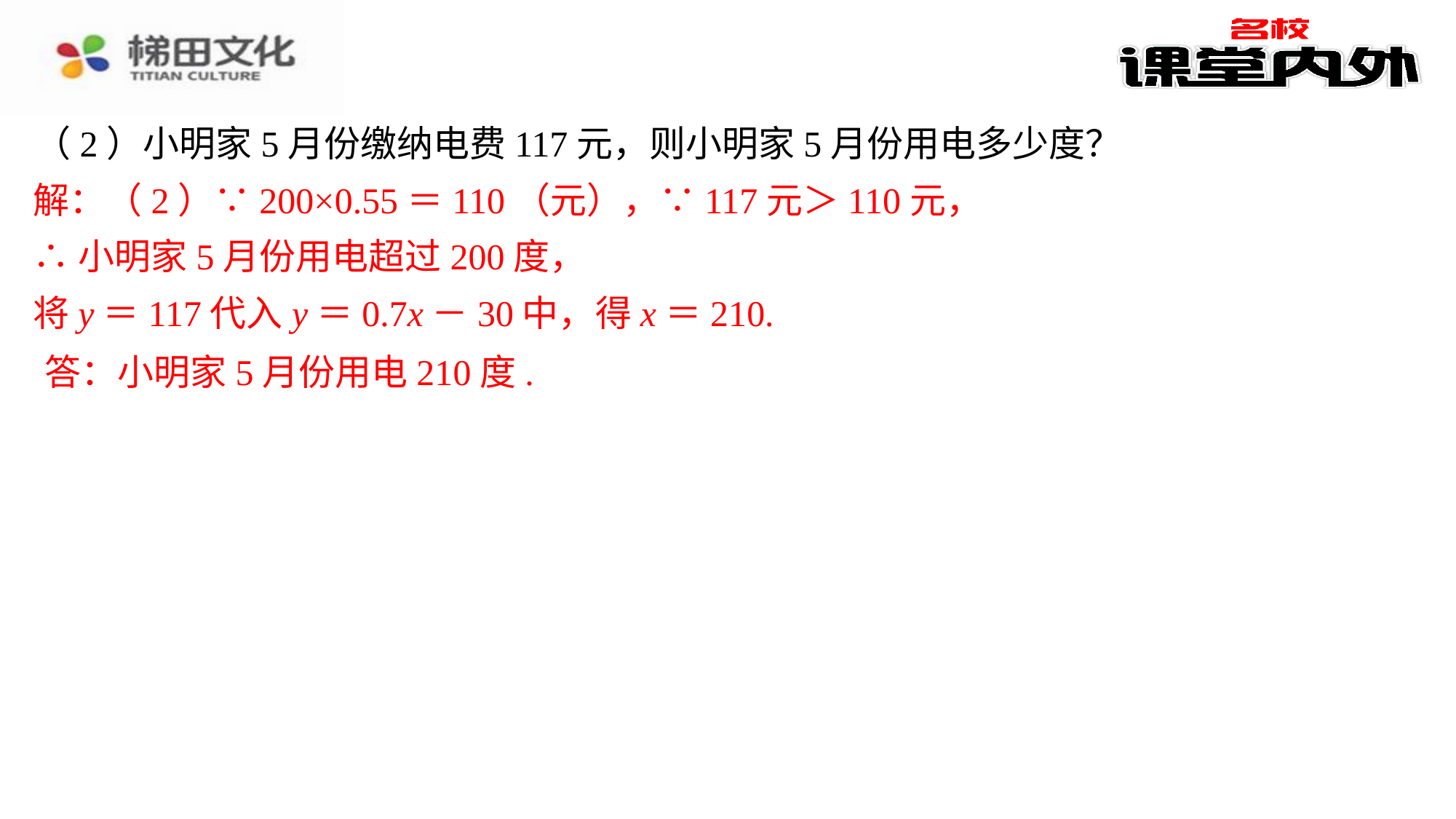

（2）小明家5月份缴纳电费117元，则小明家5月份用电多少度？
解：（2）∵200×0.55＝110（元），∵117元＞110元，
∴小明家5月份用电超过200度，
将y＝117代入y＝0.7x－30中，得x＝210.
答：小明家5月份用电210度.